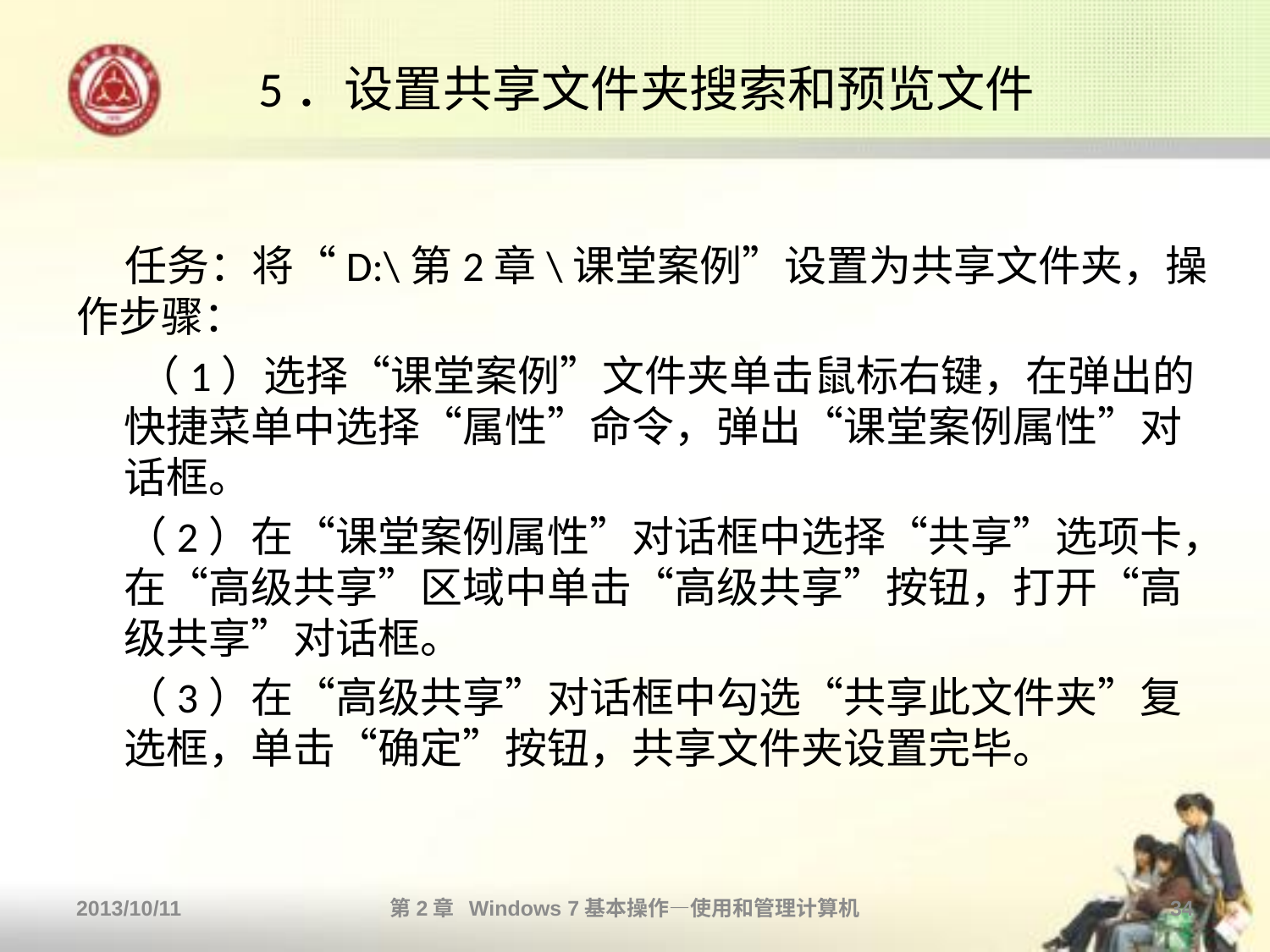

# 5．设置共享文件夹搜索和预览文件
    任务：将“D:\第2章\课堂案例”设置为共享文件夹，操作步骤：
　  （1）选择“课堂案例”文件夹单击鼠标右键，在弹出的快捷菜单中选择“属性”命令，弹出“课堂案例属性”对话框。
    （2）在“课堂案例属性”对话框中选择“共享”选项卡，在“高级共享”区域中单击“高级共享”按钮，打开“高级共享”对话框。
    （3）在“高级共享”对话框中勾选“共享此文件夹”复选框，单击“确定”按钮，共享文件夹设置完毕。
2013/10/11
第2章  Windows 7基本操作—使用和管理计算机
34